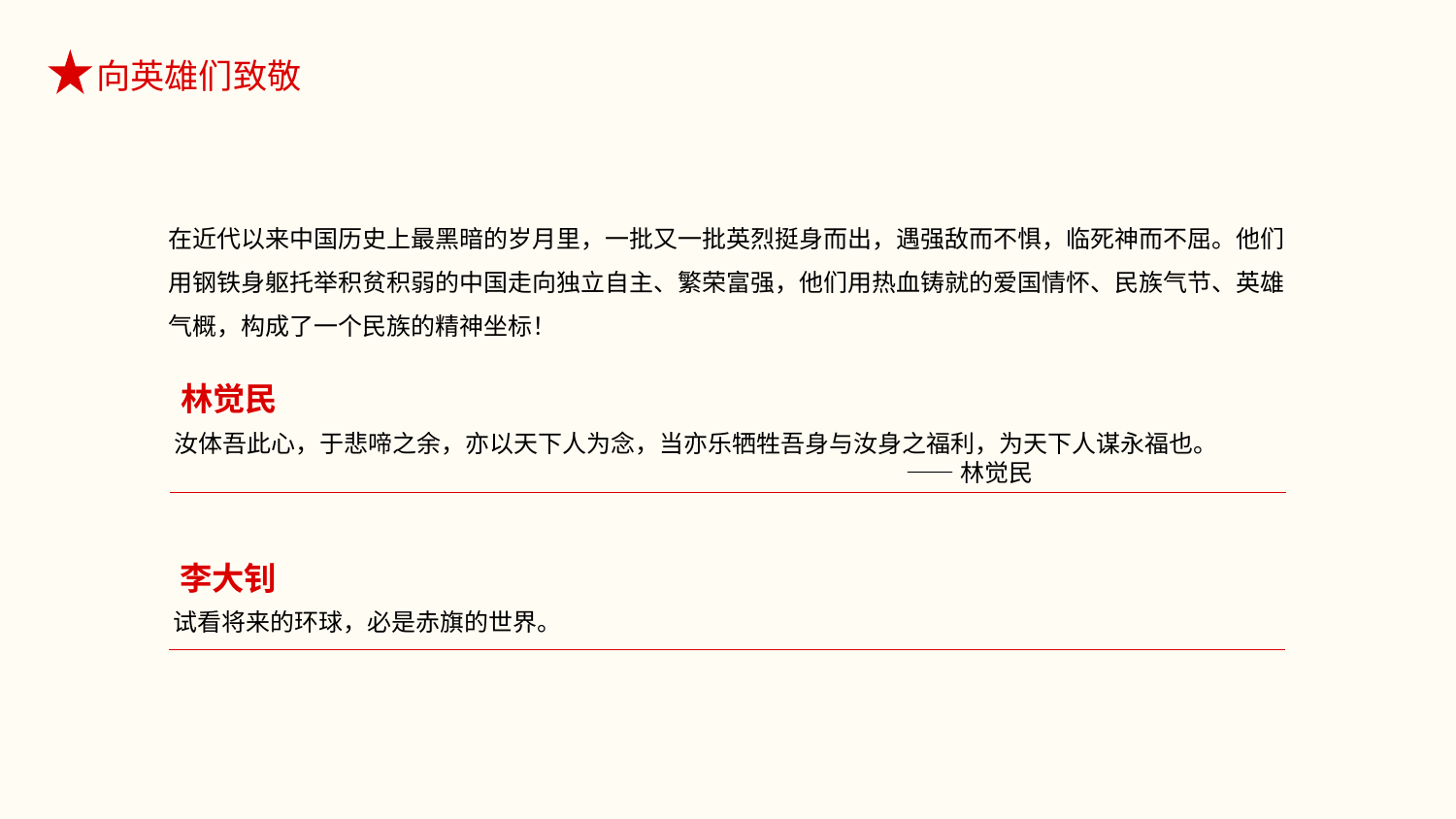

在近代以来中国历史上最黑暗的岁月里，一批又一批英烈挺身而出，遇强敌而不惧，临死神而不屈。他们用钢铁身躯托举积贫积弱的中国走向独立自主、繁荣富强，他们用热血铸就的爱国情怀、民族气节、英雄气概，构成了一个民族的精神坐标！
林觉民
汝体吾此心，于悲啼之余，亦以天下人为念，当亦乐牺牲吾身与汝身之福利，为天下人谋永福也。
                                                                                                                                         ——林觉民
李大钊
试看将来的环球，必是赤旗的世界。